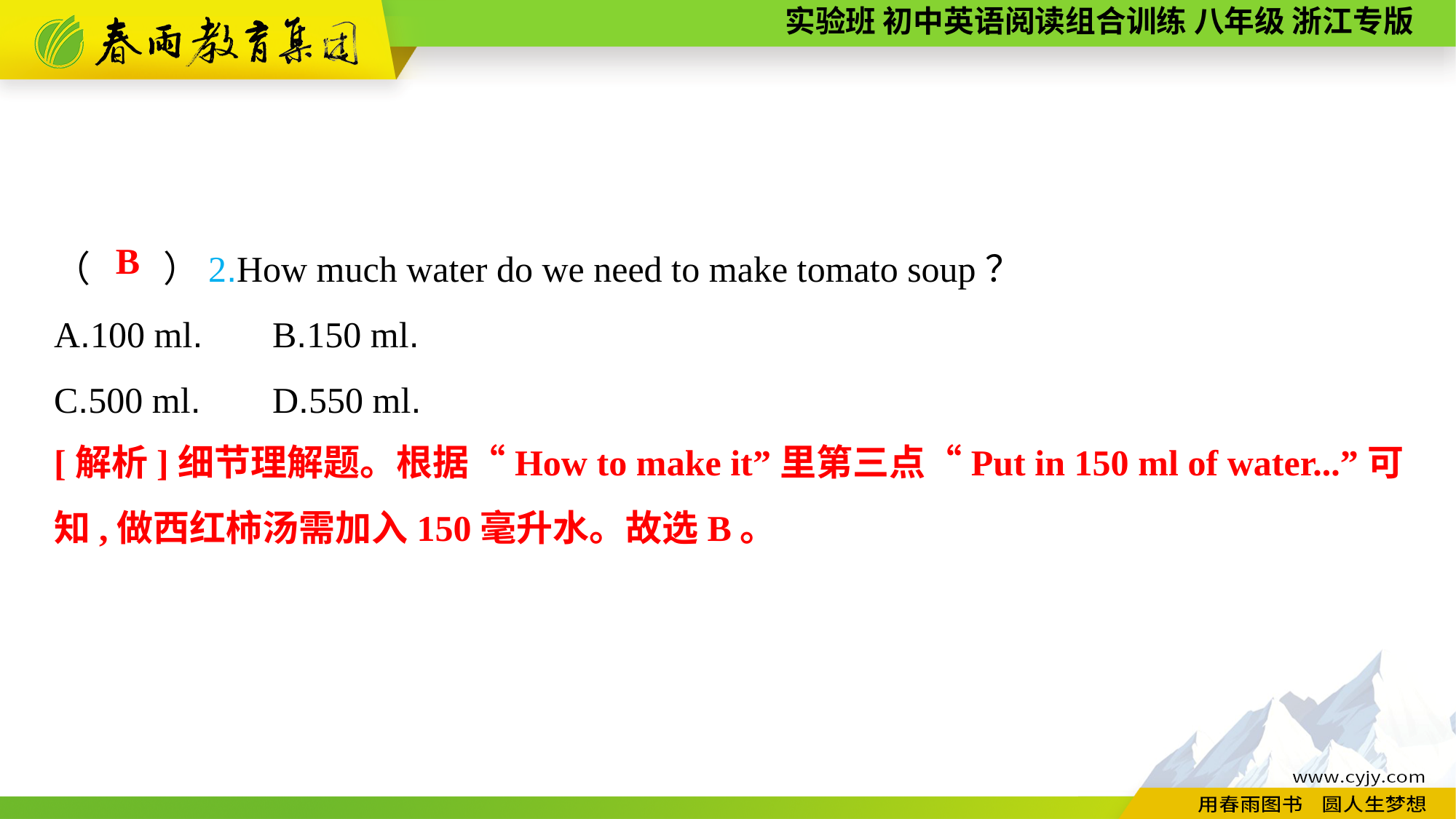

（　　）2.How much water do we need to make tomato soup？
A.100 ml.	B.150 ml.
C.500 ml.	D.550 ml.
B
[解析]细节理解题。根据“How to make it”里第三点“Put in 150 ml of water...”可知,做西红柿汤需加入150毫升水。故选B。